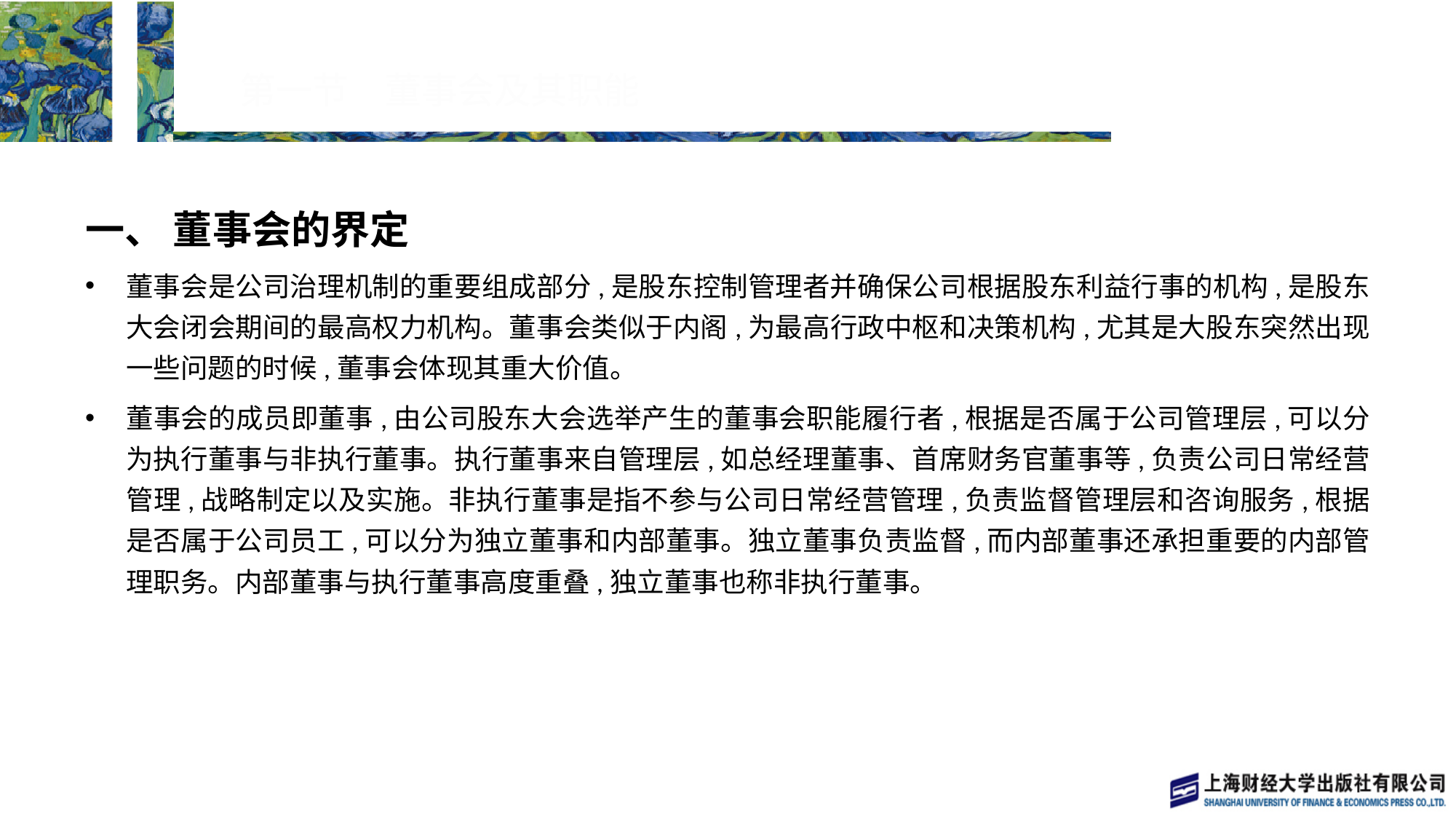

# 第一节　董事会及其职能
一、 董事会的界定
董事会是公司治理机制的重要组成部分,是股东控制管理者并确保公司根据股东利益行事的机构,是股东大会闭会期间的最高权力机构。董事会类似于内阁,为最高行政中枢和决策机构,尤其是大股东突然出现一些问题的时候,董事会体现其重大价值。
董事会的成员即董事,由公司股东大会选举产生的董事会职能履行者,根据是否属于公司管理层,可以分为执行董事与非执行董事。执行董事来自管理层,如总经理董事、首席财务官董事等,负责公司日常经营管理,战略制定以及实施。非执行董事是指不参与公司日常经营管理,负责监督管理层和咨询服务,根据是否属于公司员工,可以分为独立董事和内部董事。独立董事负责监督,而内部董事还承担重要的内部管理职务。内部董事与执行董事高度重叠,独立董事也称非执行董事。